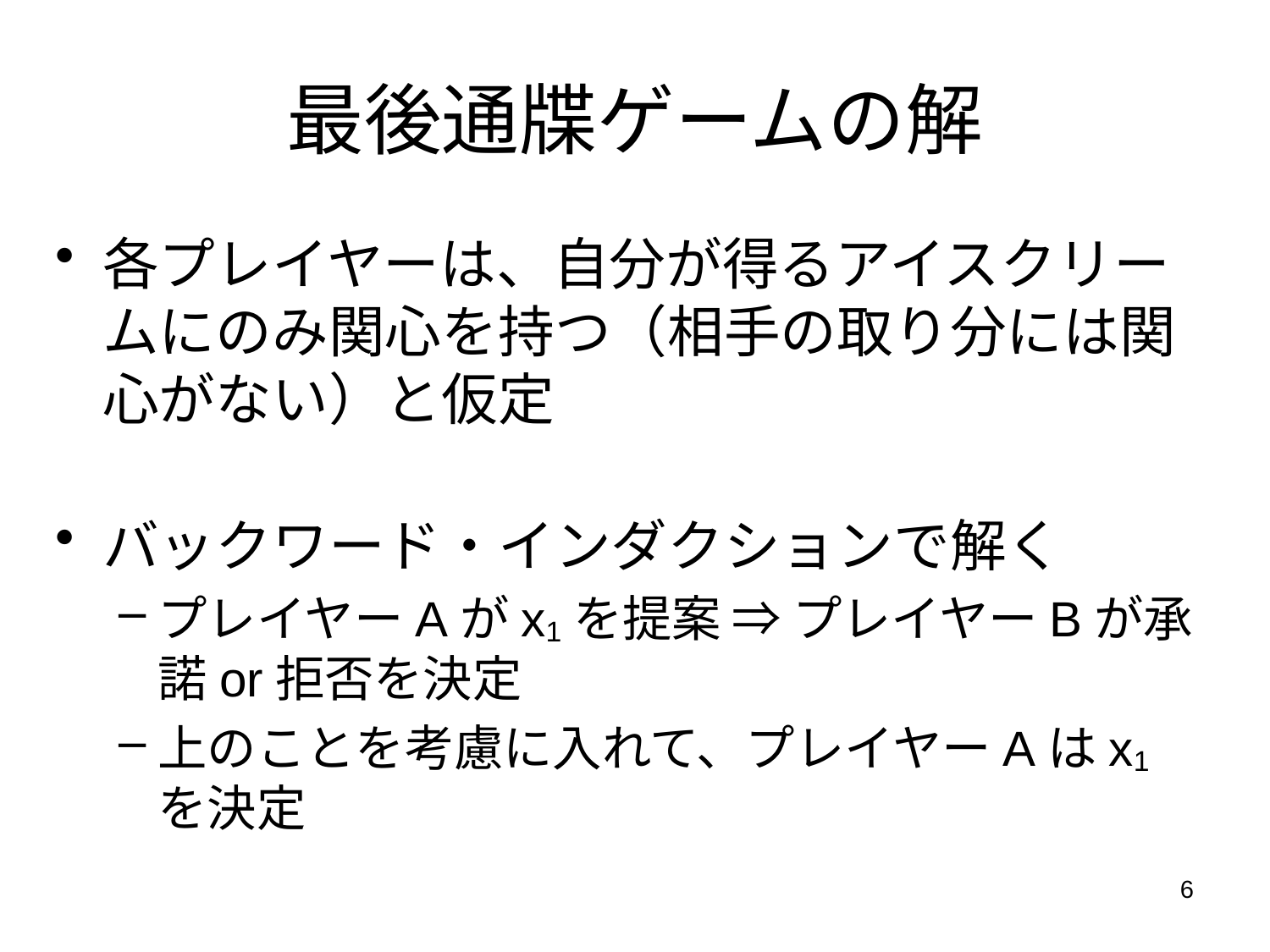

# 最後通牒ゲームの解
各プレイヤーは、自分が得るアイスクリームにのみ関心を持つ（相手の取り分には関心がない）と仮定

バックワード・インダクションで解く
プレイヤーAがx1を提案 ⇒ プレイヤーBが承諾or拒否を決定
上のことを考慮に入れて、プレイヤーAはx1を決定
6